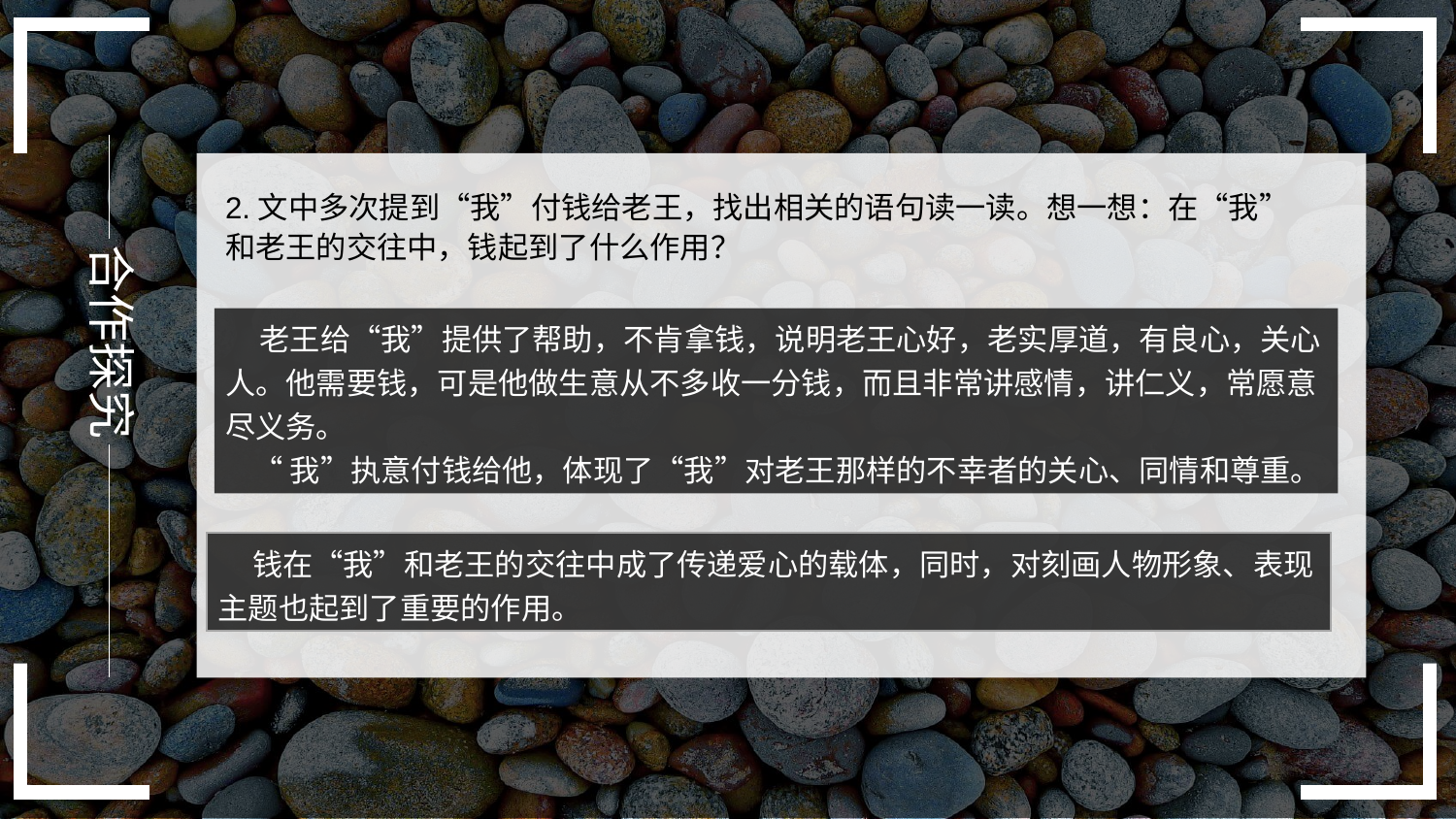

合作探究

2.文中多次提到“我”付钱给老王，找出相关的语句读一读。想一想：在“我”和老王的交往中，钱起到了什么作用？
    老王给“我”提供了帮助，不肯拿钱，说明老王心好，老实厚道，有良心，关心人。他需要钱，可是他做生意从不多收一分钱，而且非常讲感情，讲仁义，常愿意尽义务。
    “我”执意付钱给他，体现了“我”对老王那样的不幸者的关心、同情和尊重。
    钱在“我”和老王的交往中成了传递爱心的载体，同时，对刻画人物形象、表现主题也起到了重要的作用。